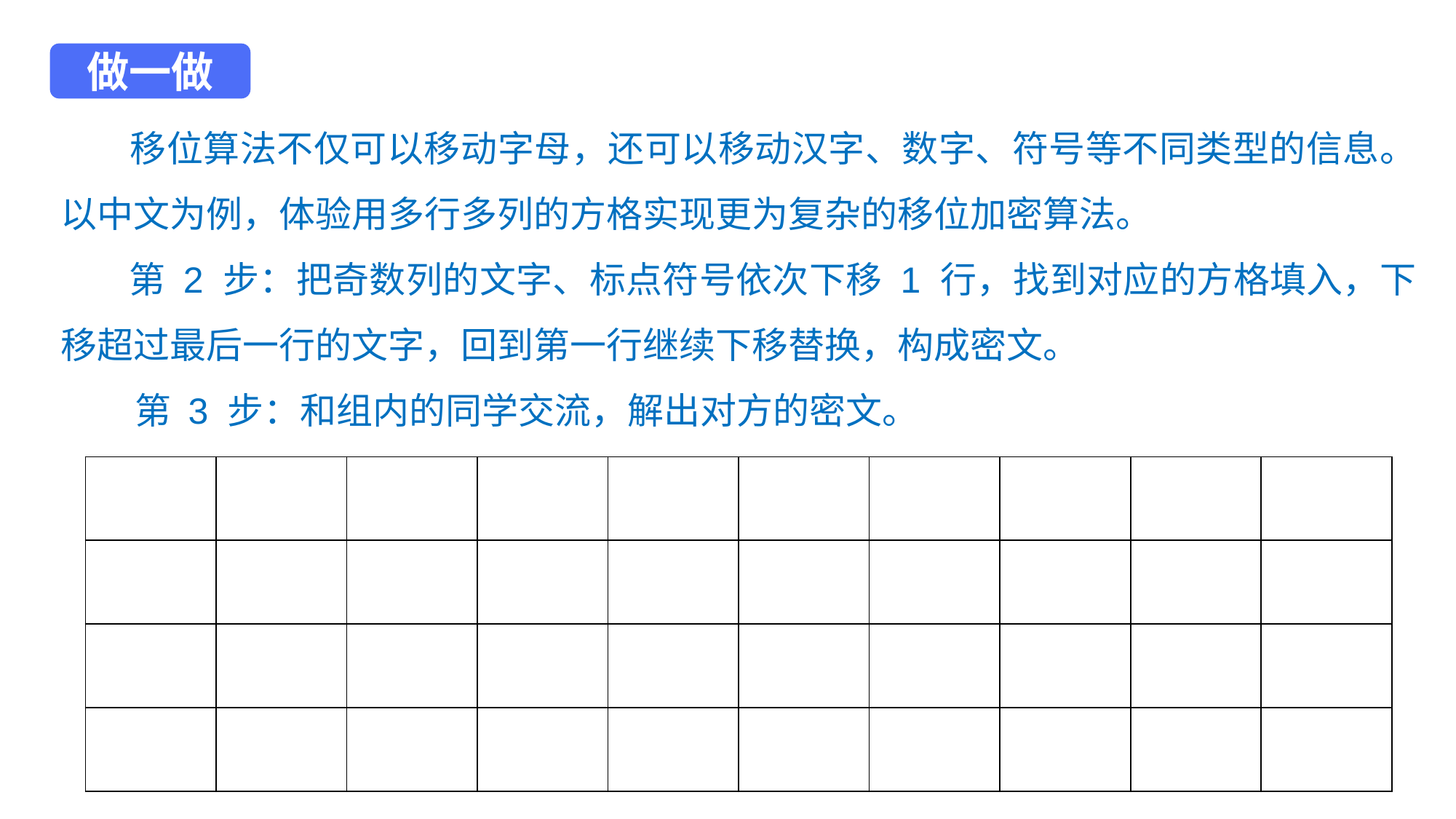

做一做
       移位算法不仅可以移动字母，还可以移动汉字、数字、符号等不同类型的信息。以中文为例，体验用多行多列的方格实现更为复杂的移位加密算法。
       第 2 步：把奇数列的文字、标点符号依次下移 1 行，找到对应的方格填入，下移超过最后一行的文字，回到第一行继续下移替换，构成密文。
        第 3 步：和组内的同学交流，解出对方的密文。
|  |  |  |  |  |  |  |  |  |  |
| --- | --- | --- | --- | --- | --- | --- | --- | --- | --- |
|  |  |  |  |  |  |  |  |  |  |
|  |  |  |  |  |  |  |  |  |  |
|  |  |  |  |  |  |  |  |  |  |